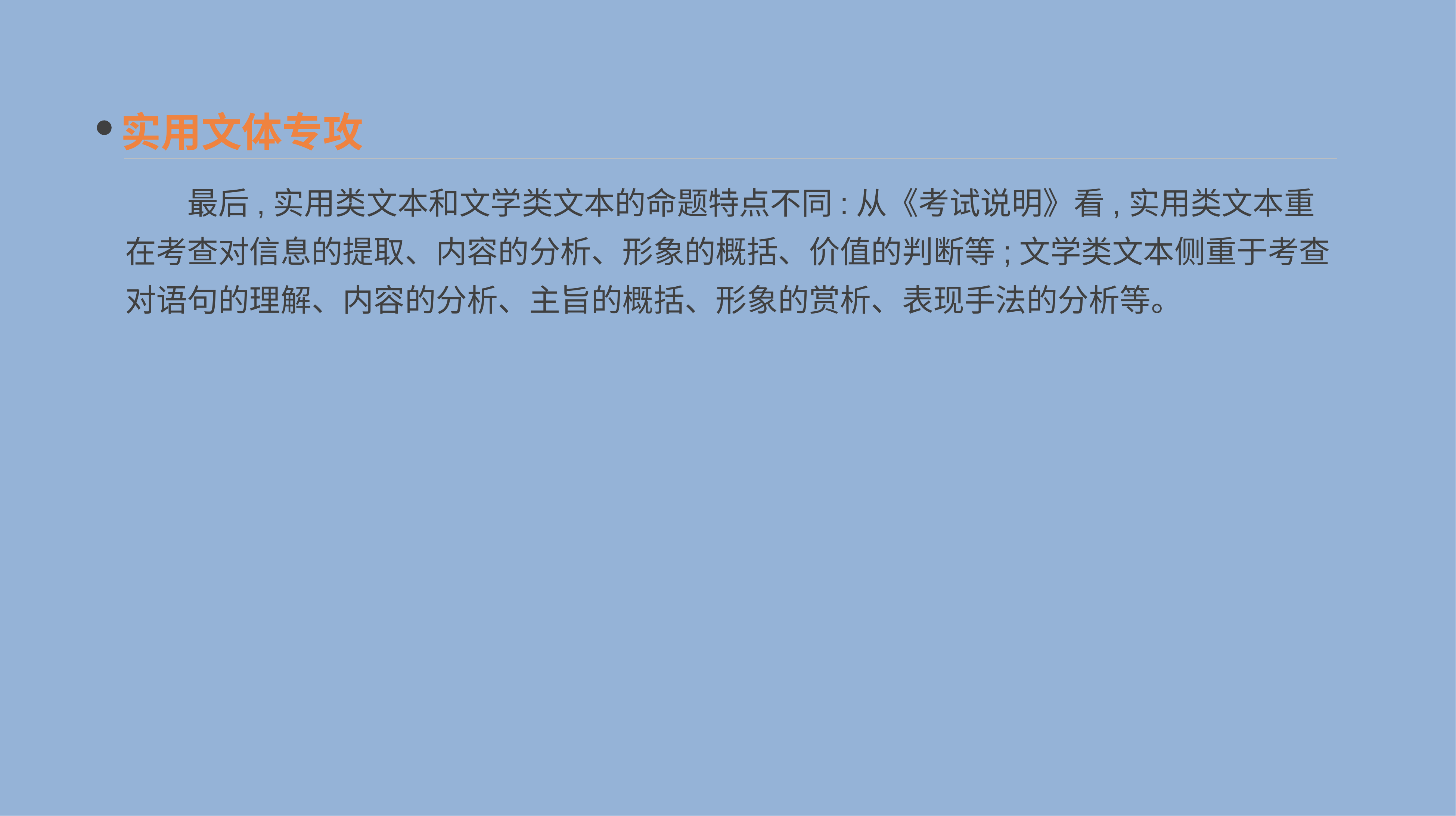

实用文体专攻

　　最后,实用类文本和文学类文本的命题特点不同:从《考试说明》看,实用类文本重在考查对信息的提取、内容的分析、形象的概括、价值的判断等;文学类文本侧重于考查对语句的理解、内容的分析、主旨的概括、形象的赏析、表现手法的分析等。